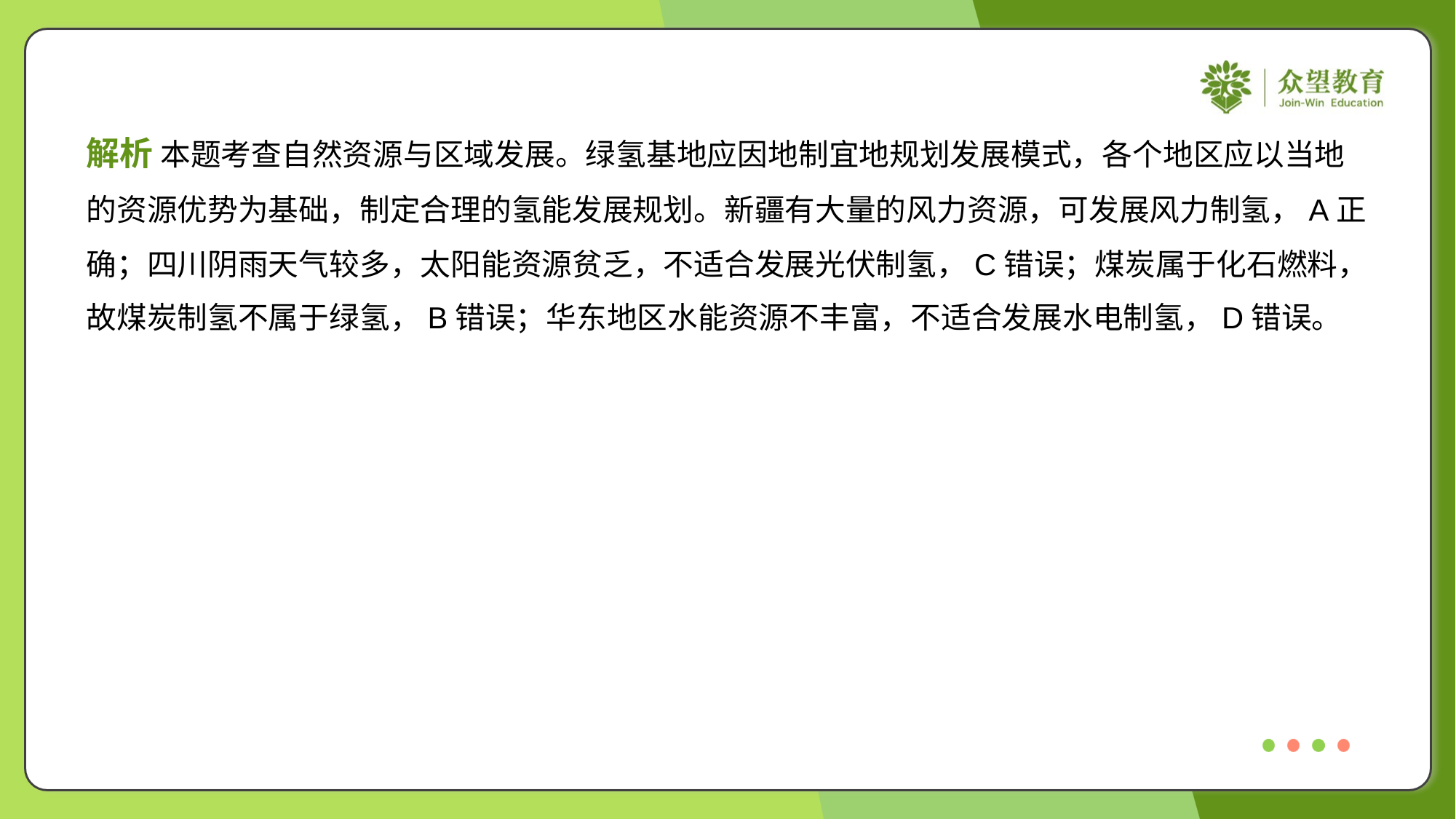

解析 本题考查自然资源与区域发展。绿氢基地应因地制宜地规划发展模式，各个地区应以当地
的资源优势为基础，制定合理的氢能发展规划。新疆有大量的风力资源，可发展风力制氢，A正
确；四川阴雨天气较多，太阳能资源贫乏，不适合发展光伏制氢，C错误；煤炭属于化石燃料，
故煤炭制氢不属于绿氢，B错误；华东地区水能资源不丰富，不适合发展水电制氢，D错误。